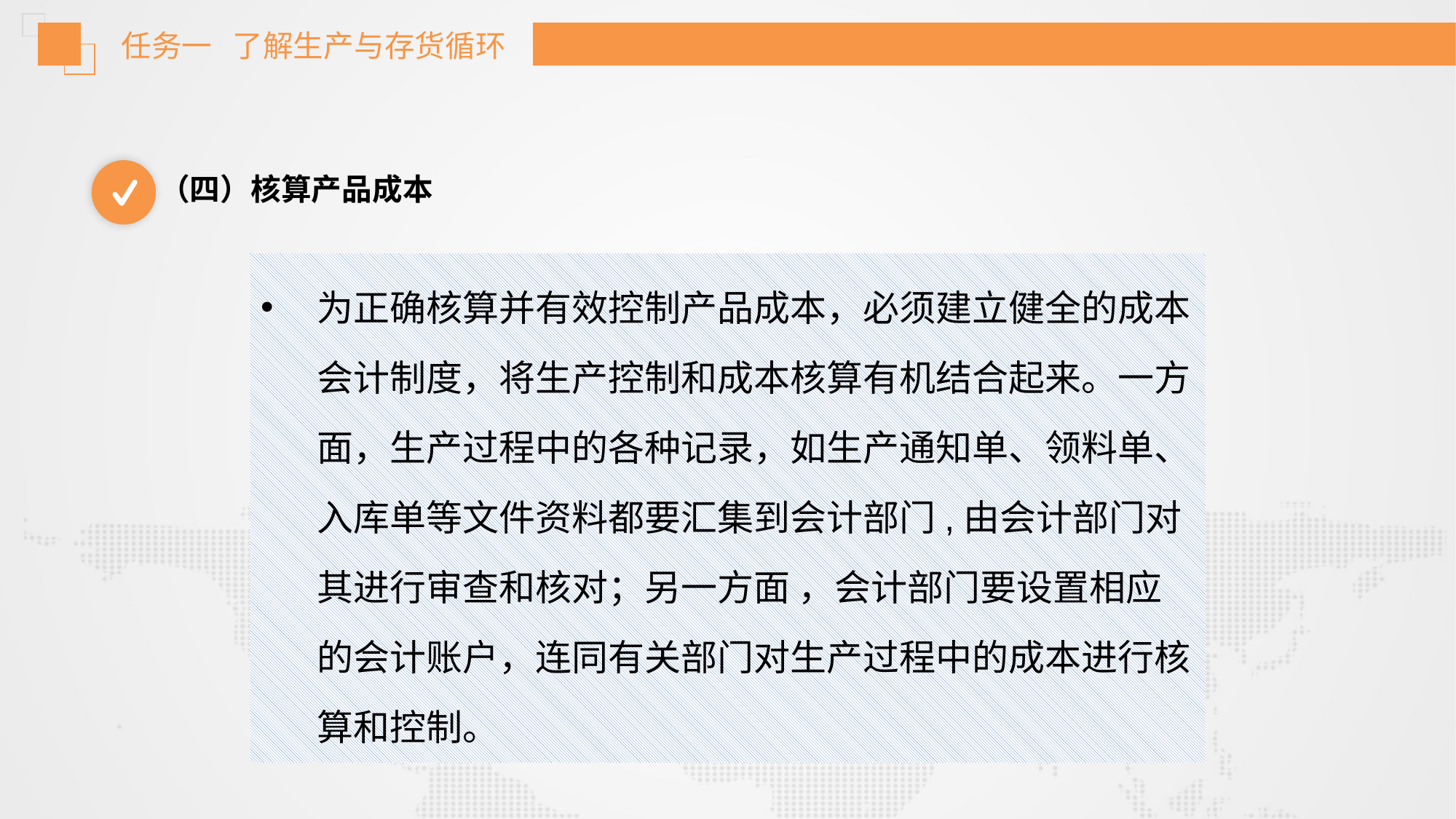

任务一   了解生产与存货循环

（四）核算产品成本

为正确核算并有效控制产品成本，必须建立健全的成本会计制度，将生产控制和成本核算有机结合起来。一方面，生产过程中的各种记录，如生产通知单、领料单、入库单等文件资料都要汇集到会计部门,由会计部门对其进行审查和核对；另一方面 ，会计部门要设置相应的会计账户，连同有关部门对生产过程中的成本进行核算和控制。